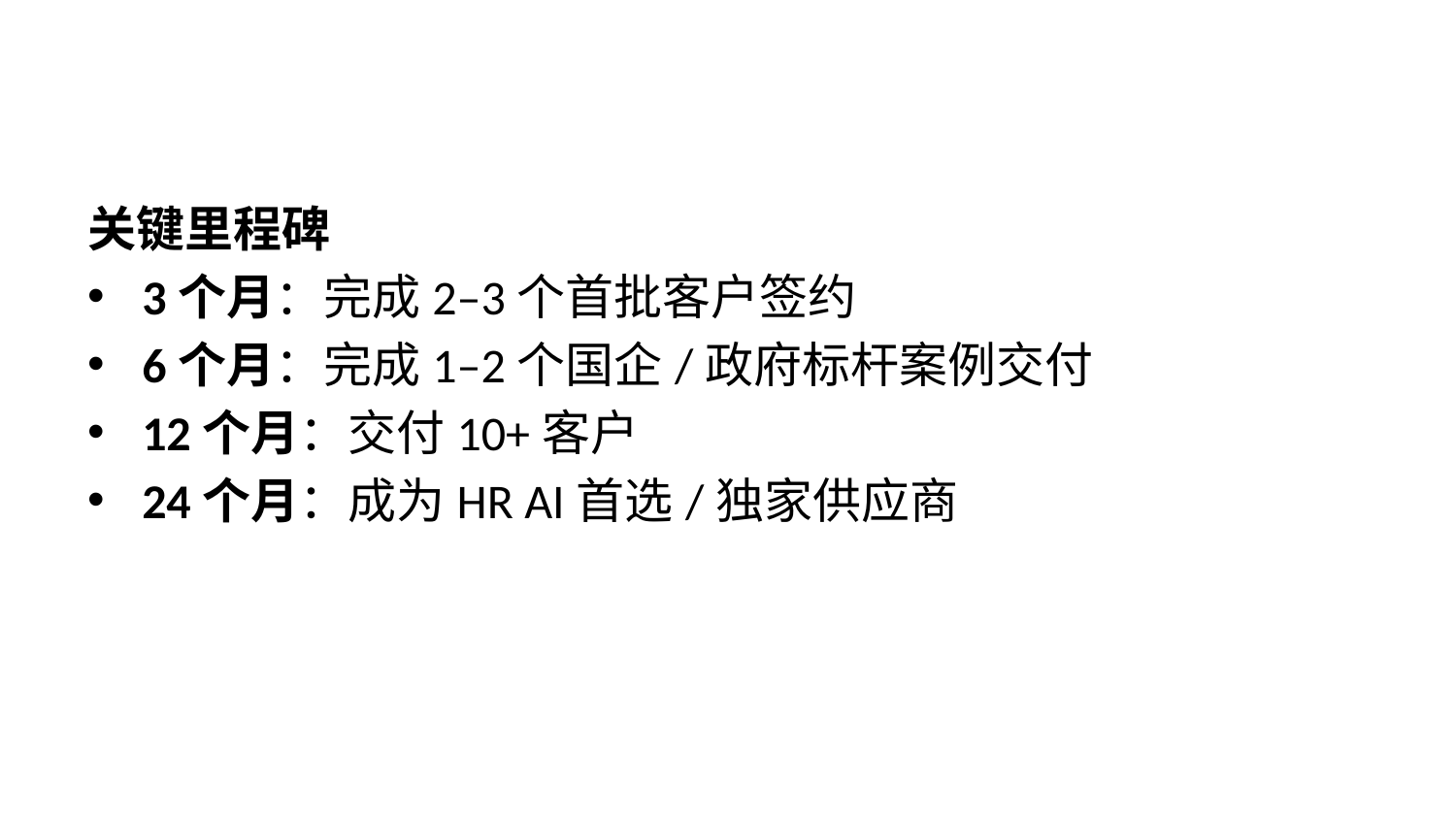

关键里程碑
3个月：完成2–3个首批客户签约
6个月：完成1–2个国企/政府标杆案例交付
12个月：交付10+客户
24个月：成为HR AI首选/独家供应商